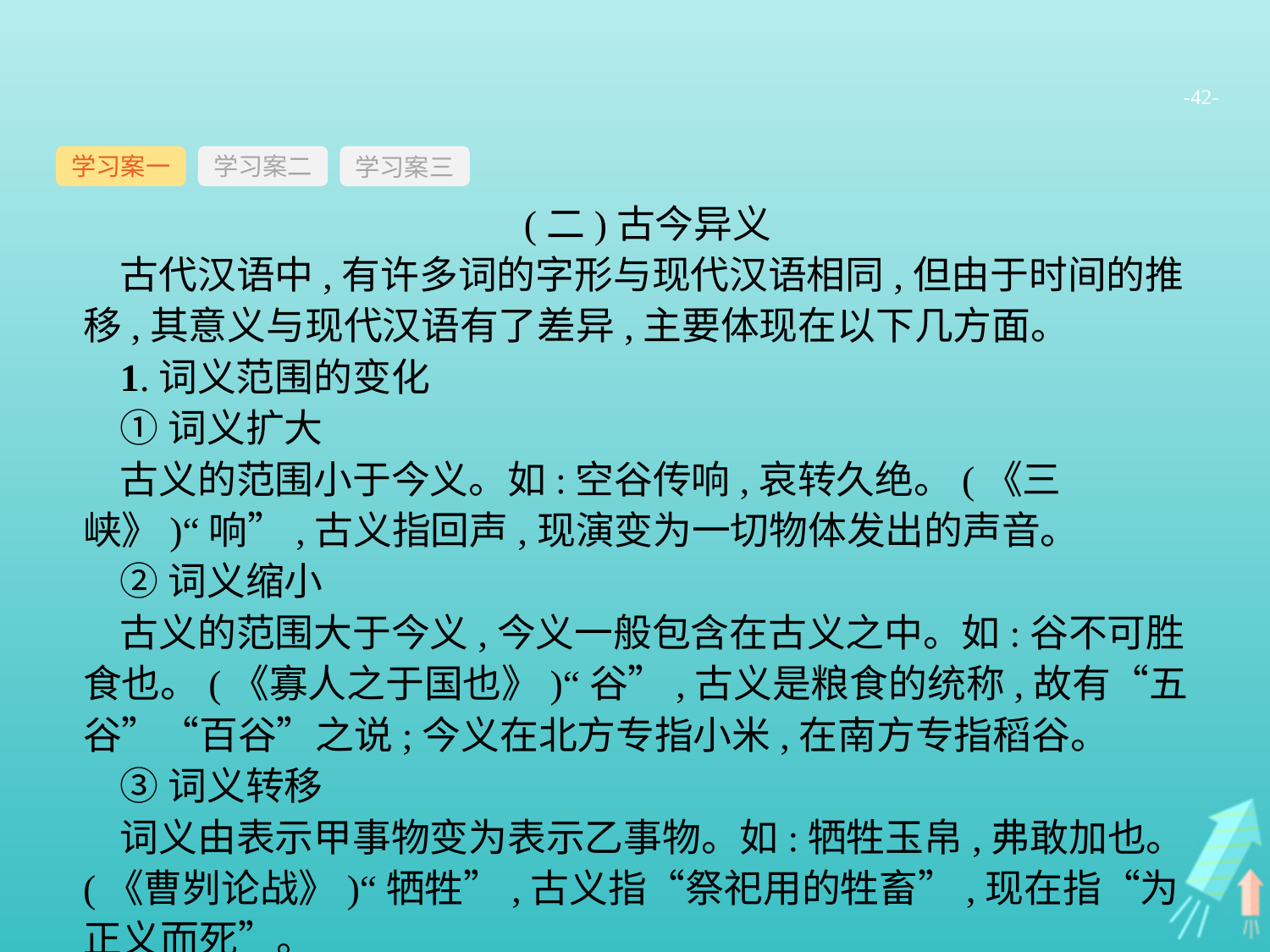

-42-
学习案一
学习案三
学习案二
(二)古今异义
古代汉语中,有许多词的字形与现代汉语相同,但由于时间的推移,其意义与现代汉语有了差异,主要体现在以下几方面。
1.词义范围的变化
①词义扩大
古义的范围小于今义。如:空谷传响,哀转久绝。(《三峡》)“响”,古义指回声,现演变为一切物体发出的声音。
②词义缩小
古义的范围大于今义,今义一般包含在古义之中。如:谷不可胜食也。(《寡人之于国也》)“谷”,古义是粮食的统称,故有“五谷”“百谷”之说;今义在北方专指小米,在南方专指稻谷。
③词义转移
词义由表示甲事物变为表示乙事物。如:牺牲玉帛,弗敢加也。(《曹刿论战》)“牺牲”,古义指“祭祀用的牲畜”,现在指“为正义而死”。